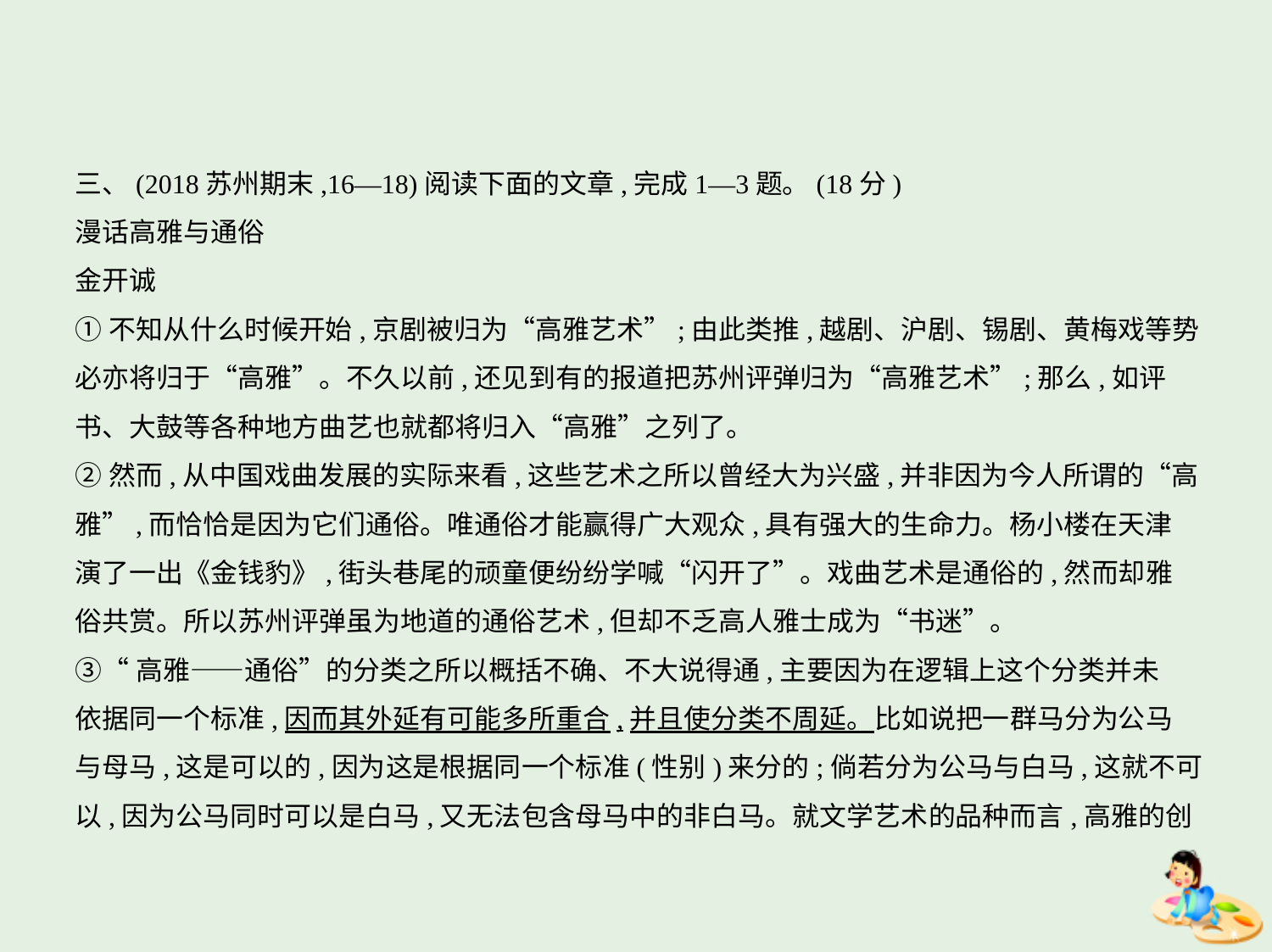

三、(2018苏州期末,16—18)阅读下面的文章,完成1—3题。(18分)
漫话高雅与通俗
金开诚
①不知从什么时候开始,京剧被归为“高雅艺术”;由此类推,越剧、沪剧、锡剧、黄梅戏等势
必亦将归于“高雅”。不久以前,还见到有的报道把苏州评弹归为“高雅艺术”;那么,如评
书、大鼓等各种地方曲艺也就都将归入“高雅”之列了。
②然而,从中国戏曲发展的实际来看,这些艺术之所以曾经大为兴盛,并非因为今人所谓的“高
雅”,而恰恰是因为它们通俗。唯通俗才能赢得广大观众,具有强大的生命力。杨小楼在天津
演了一出《金钱豹》,街头巷尾的顽童便纷纷学喊“闪开了”。戏曲艺术是通俗的,然而却雅
俗共赏。所以苏州评弹虽为地道的通俗艺术,但却不乏高人雅士成为“书迷”。
③“高雅——通俗”的分类之所以概括不确、不大说得通,主要因为在逻辑上这个分类并未
依据同一个标准,因而其外延有可能多所重合,并且使分类不周延。比如说把一群马分为公马
与母马,这是可以的,因为这是根据同一个标准(性别)来分的;倘若分为公马与白马,这就不可
以,因为公马同时可以是白马,又无法包含母马中的非白马。就文学艺术的品种而言,高雅的创